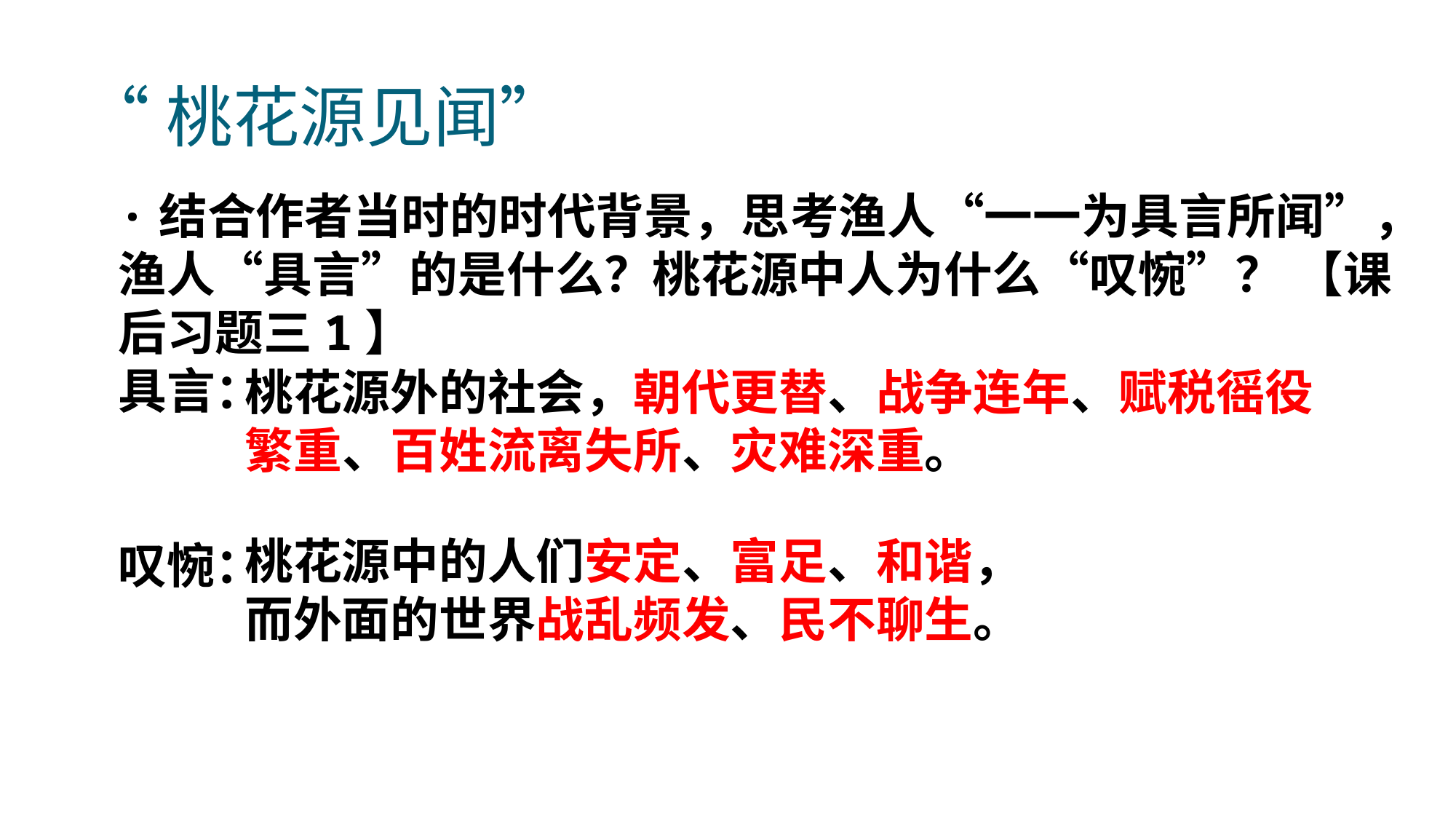

# “桃花源见闻”
·结合作者当时的时代背景，思考渔人“一一为具言所闻”，渔人“具言”的是什么？桃花源中人为什么“叹惋”？ 【课后习题三1】
具言：

叹惋：
桃花源外的社会，朝代更替、战争连年、赋税徭役繁重、百姓流离失所、灾难深重。
桃花源中的人们安定、富足、和谐，而外面的世界战乱频发、民不聊生。